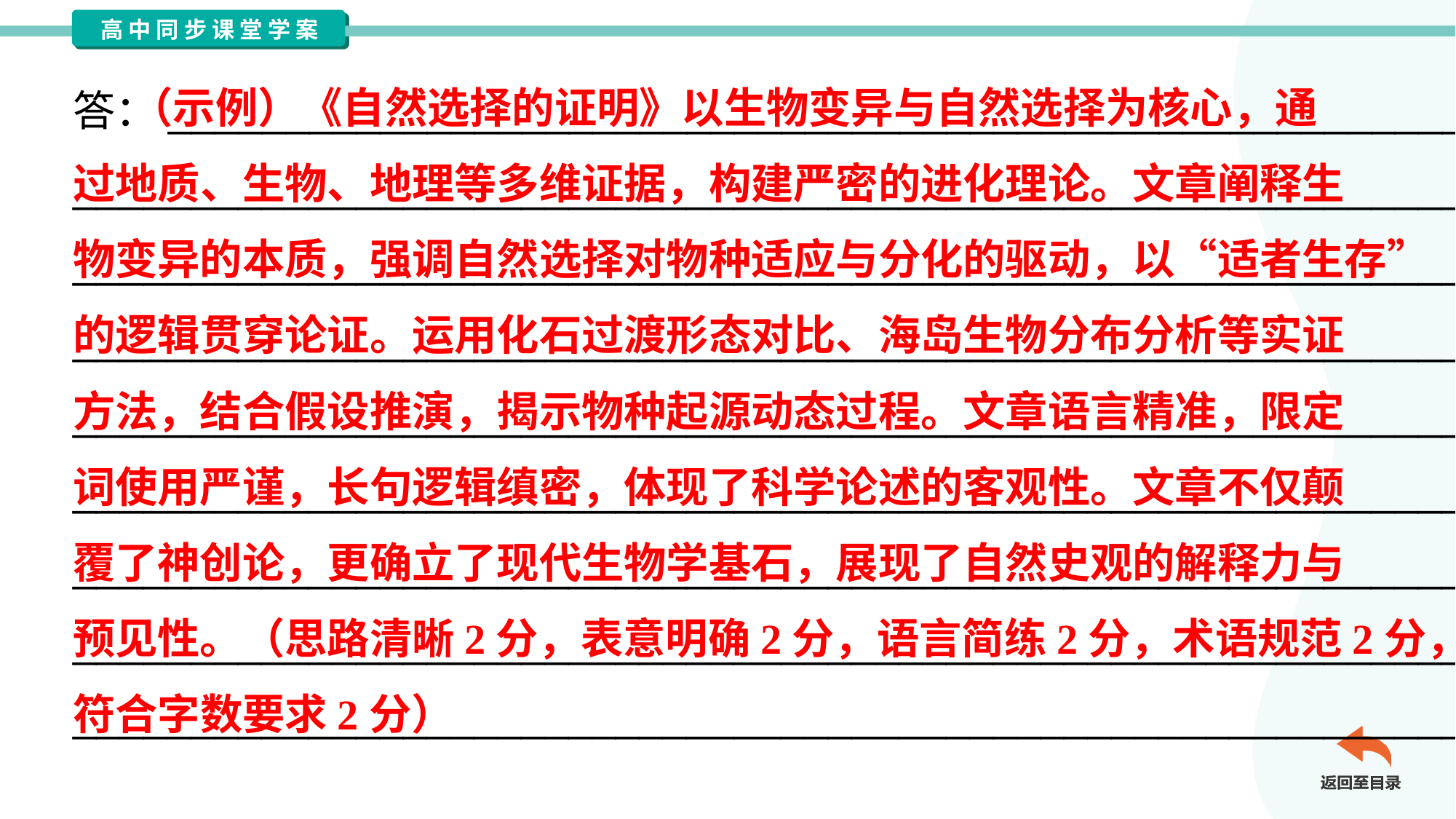

（示例）《自然选择的证明》以生物变异与自然选择为核心，通
过地质、生物、地理等多维证据，构建严密的进化理论。文章阐释生
物变异的本质，强调自然选择对物种适应与分化的驱动，以“适者生存”
的逻辑贯穿论证。运用化石过渡形态对比、海岛生物分布分析等实证
方法，结合假设推演，揭示物种起源动态过程。文章语言精准，限定
词使用严谨，长句逻辑缜密，体现了科学论述的客观性。文章不仅颠
覆了神创论，更确立了现代生物学基石，展现了自然史观的解释力与
预见性。（思路清晰2分，表意明确2分，语言简练2分，术语规范2分，
符合字数要求2分）
答：_________________________________________________________
_____________________________________________________________
_____________________________________________________________
_____________________________________________________________
_____________________________________________________________
_____________________________________________________________
_____________________________________________________________
_____________________________________________________________
_____________________________________________________________